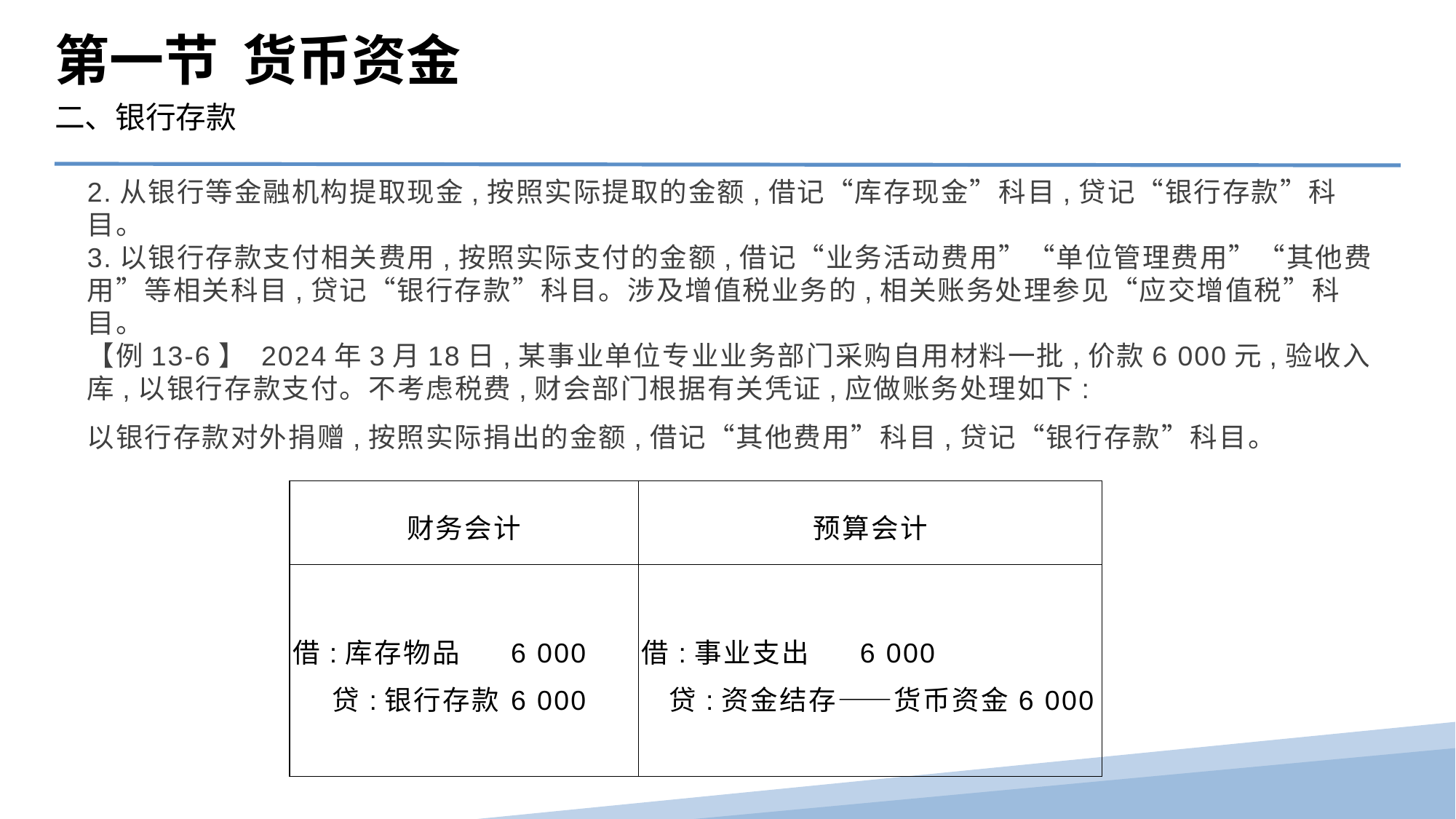

第一节  货币资金
二、银行存款
2.从银行等金融机构提取现金,按照实际提取的金额,借记“库存现金”科目,贷记“银行存款”科目。
3.以银行存款支付相关费用,按照实际支付的金额,借记“业务活动费用”“单位管理费用”“其他费用”等相关科目,贷记“银行存款”科目。涉及增值税业务的,相关账务处理参见“应交增值税”科目。
【例13-6】 2024年3月18日,某事业单位专业业务部门采购自用材料一批,价款6 000元,验收入库,以银行存款支付。不考虑税费,财会部门根据有关凭证,应做账务处理如下:
以银行存款对外捐赠,按照实际捐出的金额,借记“其他费用”科目,贷记“银行存款”科目。
| 财务会计 | 预算会计 |
| --- | --- |
| 借:库存物品 6 000 贷:银行存款 6 000 | 借:事业支出 6 000 贷:资金结存——货币资金6 000 |